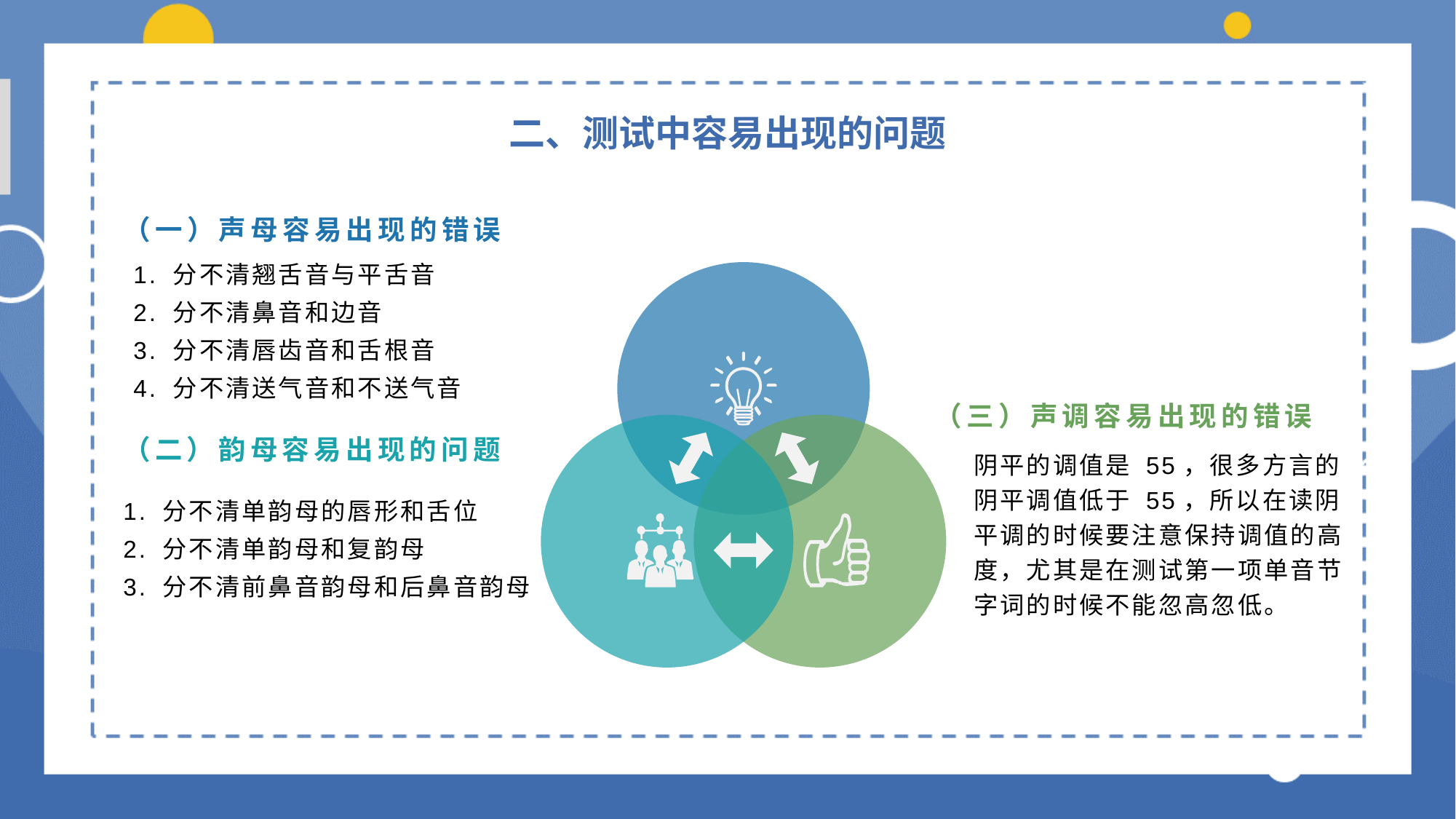

二、测试中容易出现的问题
（一）声母容易出现的错误
1. 分不清翘舌音与平舌音
2. 分不清鼻音和边音
3. 分不清唇齿音和舌根音
4. 分不清送气音和不送气音

（三）声调容易出现的错误
（二）韵母容易出现的问题

阴平的调值是 55，很多方言的阴平调值低于 55，所以在读阴平调的时候要注意保持调值的高度，尤其是在测试第一项单音节字词的时候不能忽高忽低。
1. 分不清单韵母的唇形和舌位
2. 分不清单韵母和复韵母
3. 分不清前鼻音韵母和后鼻音韵母